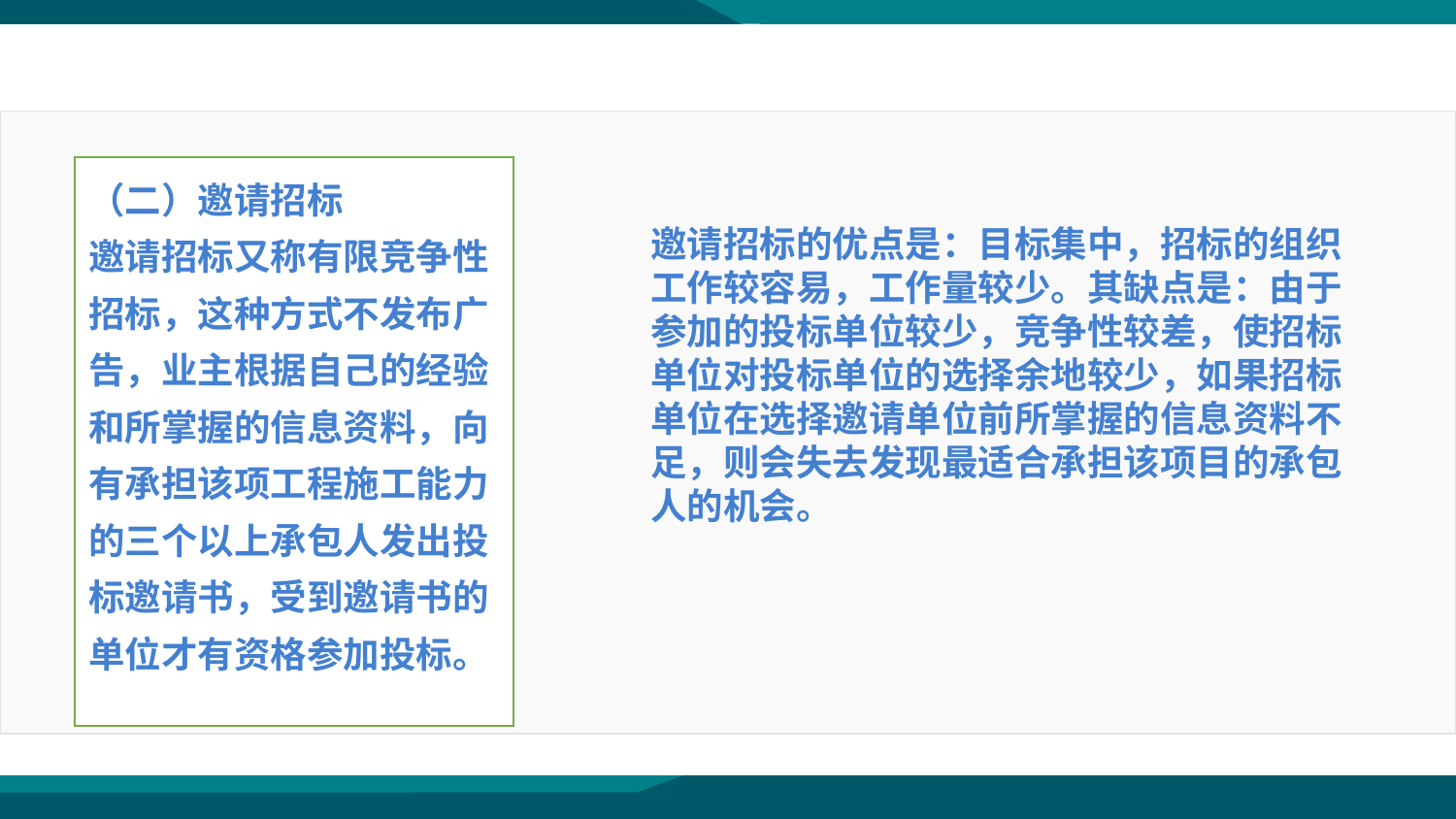

（二）邀请招标
邀请招标又称有限竞争性招标，这种方式不发布广告，业主根据自己的经验和所掌握的信息资料，向有承担该项工程施工能力的三个以上承包人发出投标邀请书，受到邀请书的单位才有资格参加投标。

邀请招标的优点是：目标集中，招标的组织工作较容易，工作量较少。其缺点是：由于参加的投标单位较少，竞争性较差，使招标单位对投标单位的选择余地较少，如果招标单位在选择邀请单位前所掌握的信息资料不足，则会失去发现最适合承担该项目的承包人的机会。